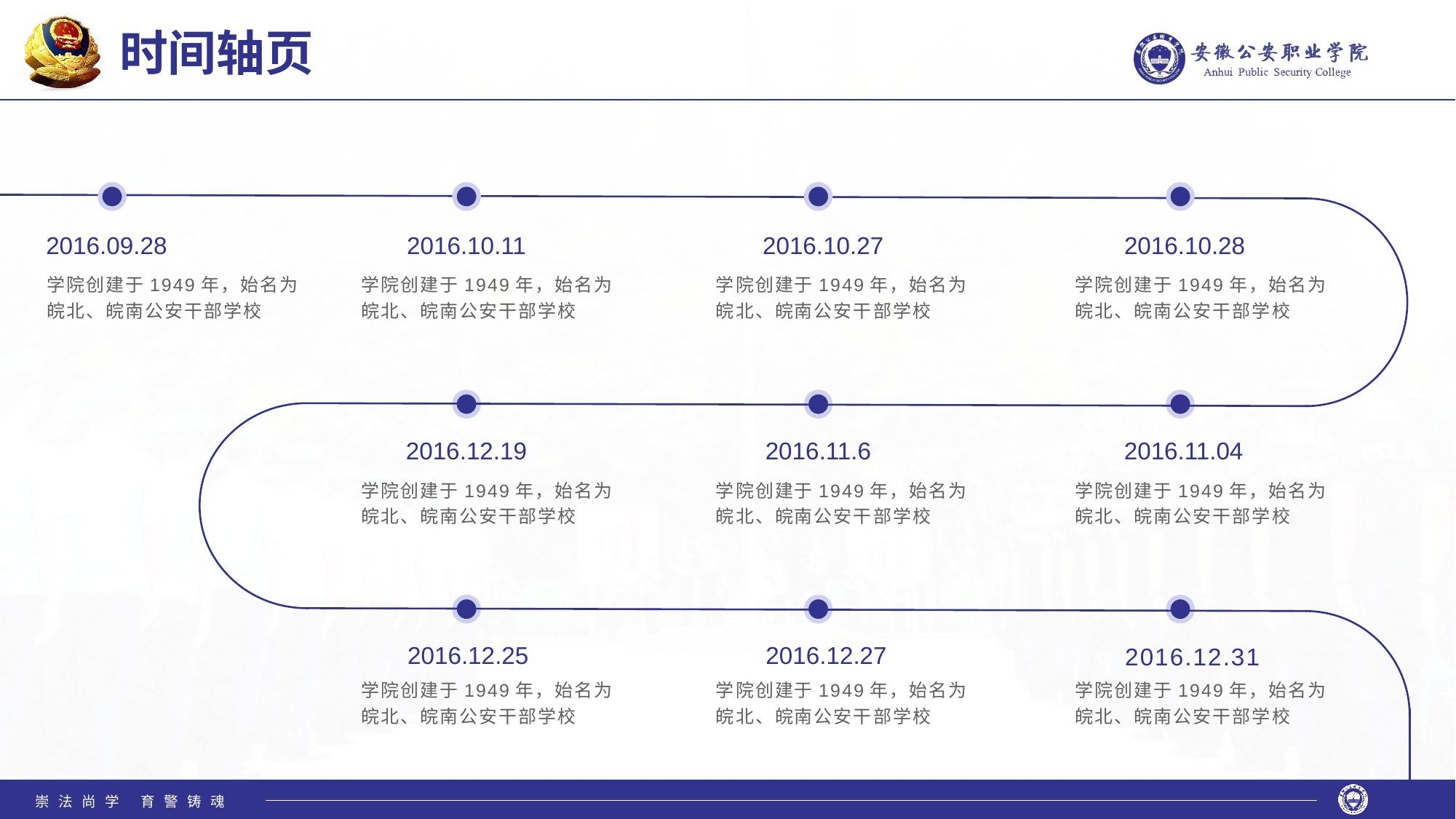

时间轴页

2016.09.28
2016.10.11
2016.10.27
2016.10.28
学院创建于1949年，始名为皖北、皖南公安干部学校
学院创建于1949年，始名为皖北、皖南公安干部学校
学院创建于1949年，始名为皖北、皖南公安干部学校
学院创建于1949年，始名为皖北、皖南公安干部学校

2016.12.19
2016.11.6
2016.11.04
学院创建于1949年，始名为皖北、皖南公安干部学校
学院创建于1949年，始名为皖北、皖南公安干部学校
学院创建于1949年，始名为皖北、皖南公安干部学校

2016.12.31
2016.12.25
2016.12.27
学院创建于1949年，始名为皖北、皖南公安干部学校
学院创建于1949年，始名为皖北、皖南公安干部学校
学院创建于1949年，始名为皖北、皖南公安干部学校